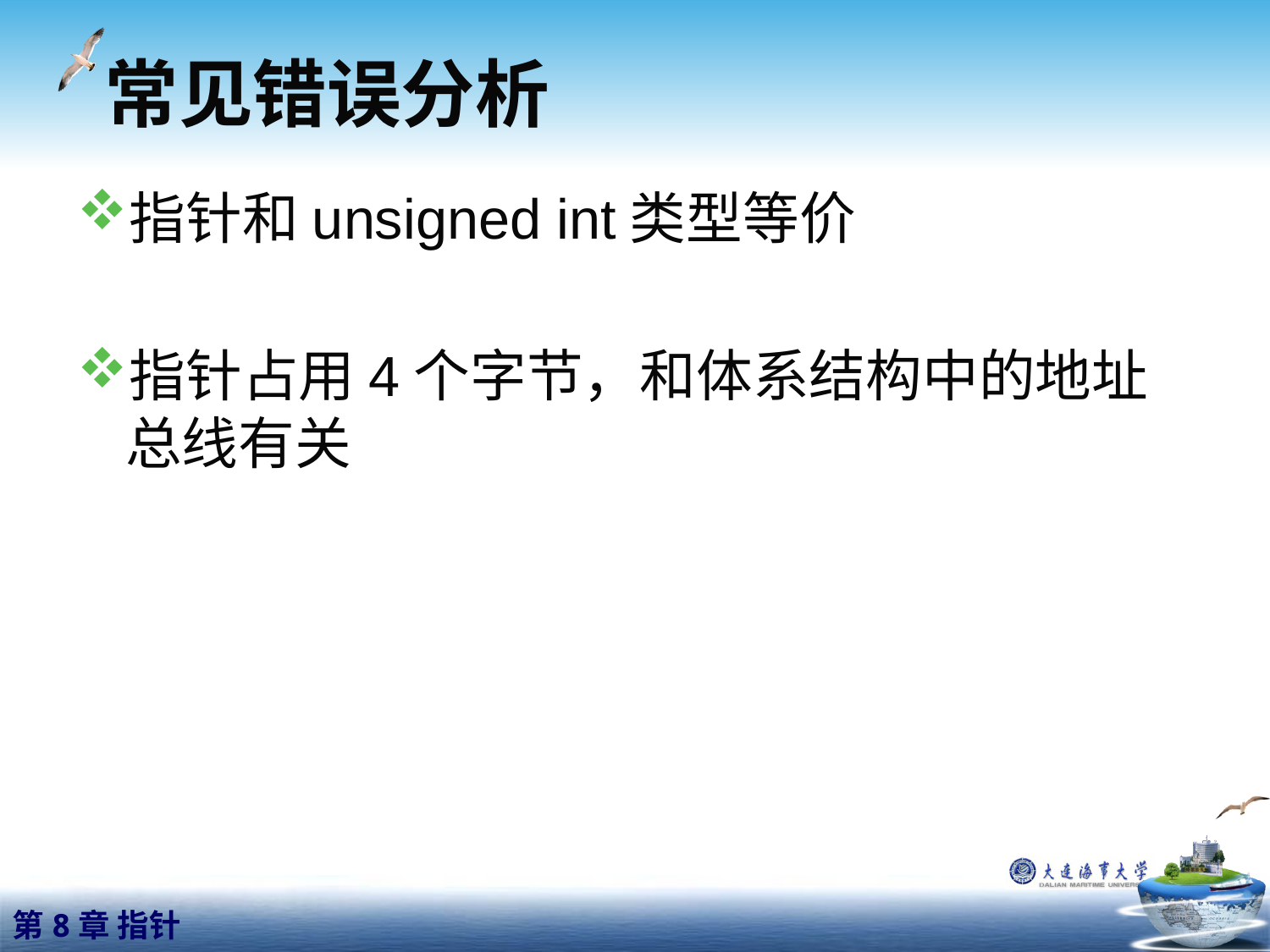

# 常见错误分析
指针和unsigned int类型等价

指针占用4个字节，和体系结构中的地址总线有关